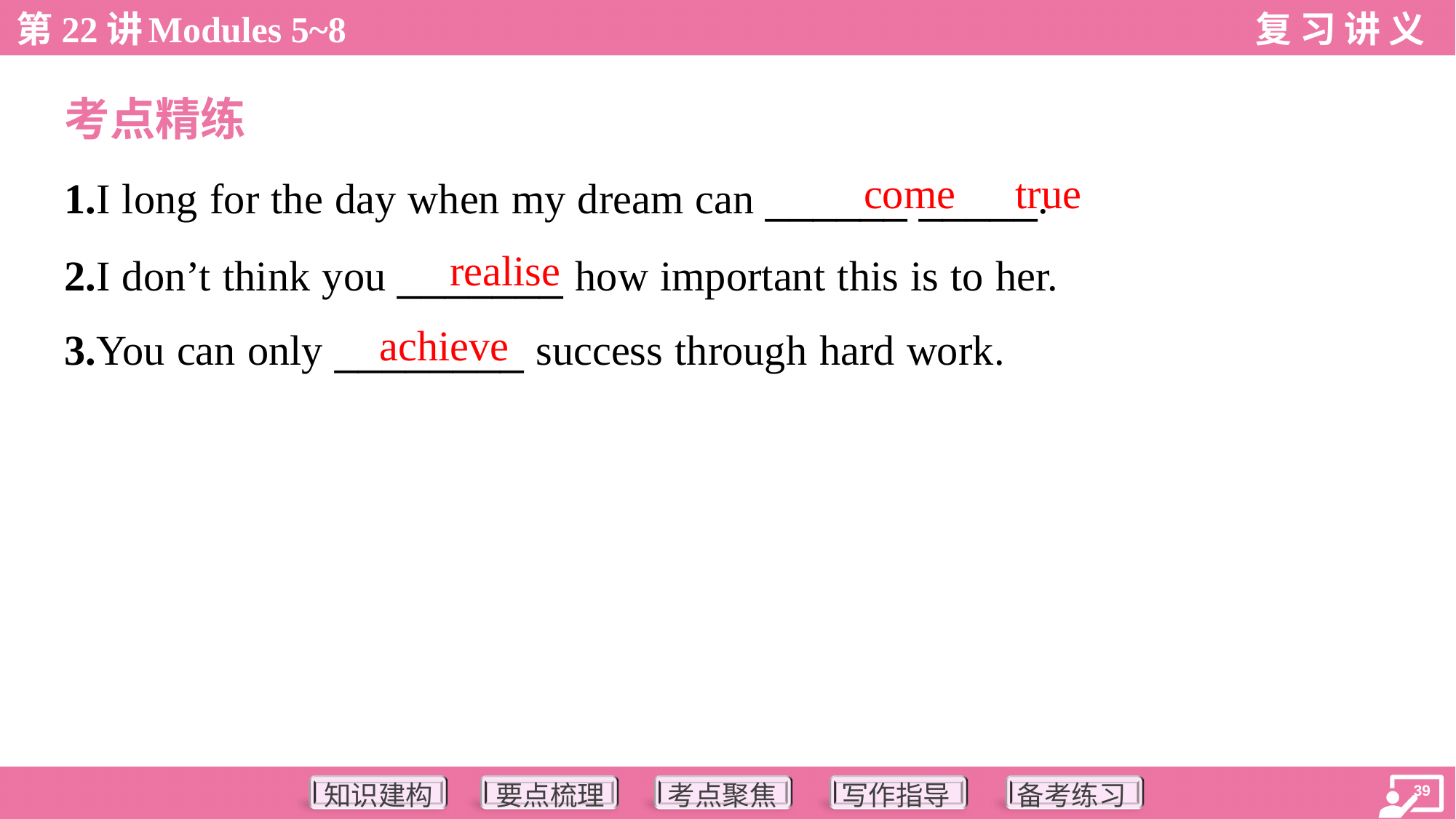

考点精练
come
true
1.I long for the day when my dream can ______ _____.
2.I don’t think you _______ how important this is to her.
3.You can only ________ success through hard work.
realise
achieve